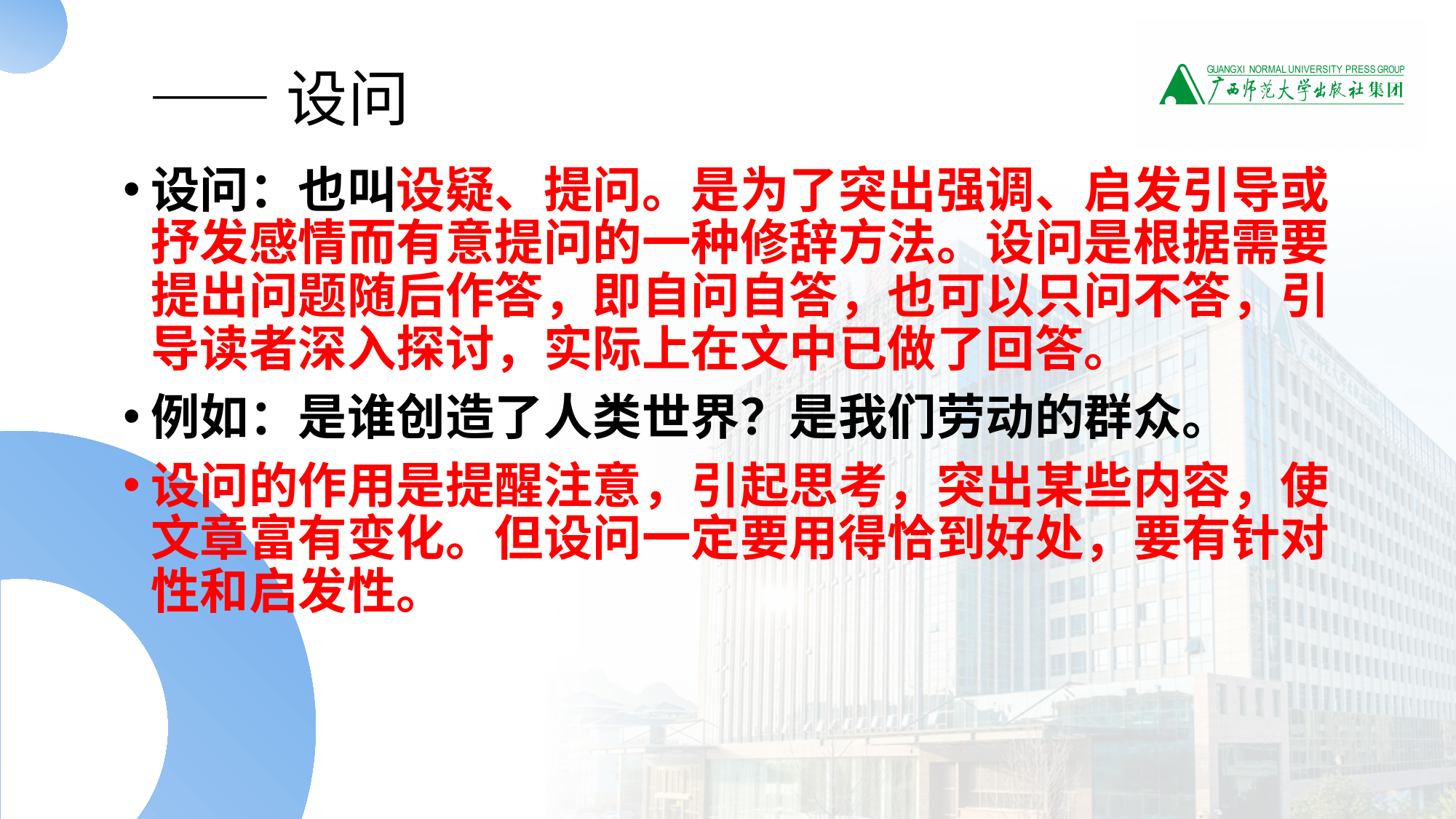

# ——设问
设问：也叫设疑、提问。是为了突出强调、启发引导或抒发感情而有意提问的一种修辞方法。设问是根据需要提出问题随后作答，即自问自答，也可以只问不答，引导读者深入探讨，实际上在文中已做了回答。
例如：是谁创造了人类世界？是我们劳动的群众。
设问的作用是提醒注意，引起思考，突出某些内容，使文章富有变化。但设问一定要用得恰到好处，要有针对性和启发性。